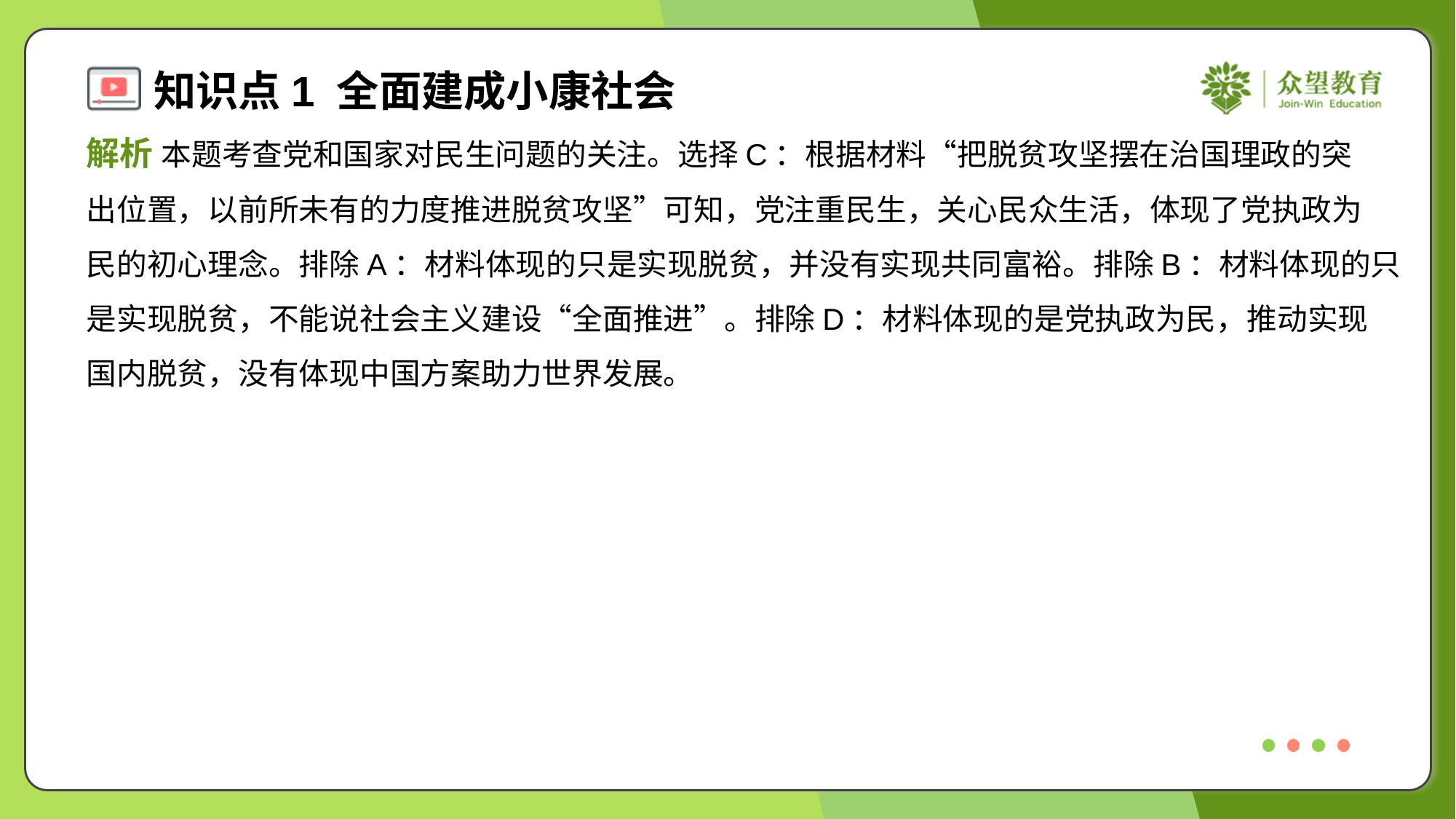

解析 本题考查党和国家对民生问题的关注。选择C：根据材料“把脱贫攻坚摆在治国理政的突
出位置，以前所未有的力度推进脱贫攻坚”可知，党注重民生，关心民众生活，体现了党执政为
民的初心理念。排除A：材料体现的只是实现脱贫，并没有实现共同富裕。排除B：材料体现的只
是实现脱贫，不能说社会主义建设“全面推进”。排除D：材料体现的是党执政为民，推动实现
国内脱贫，没有体现中国方案助力世界发展。